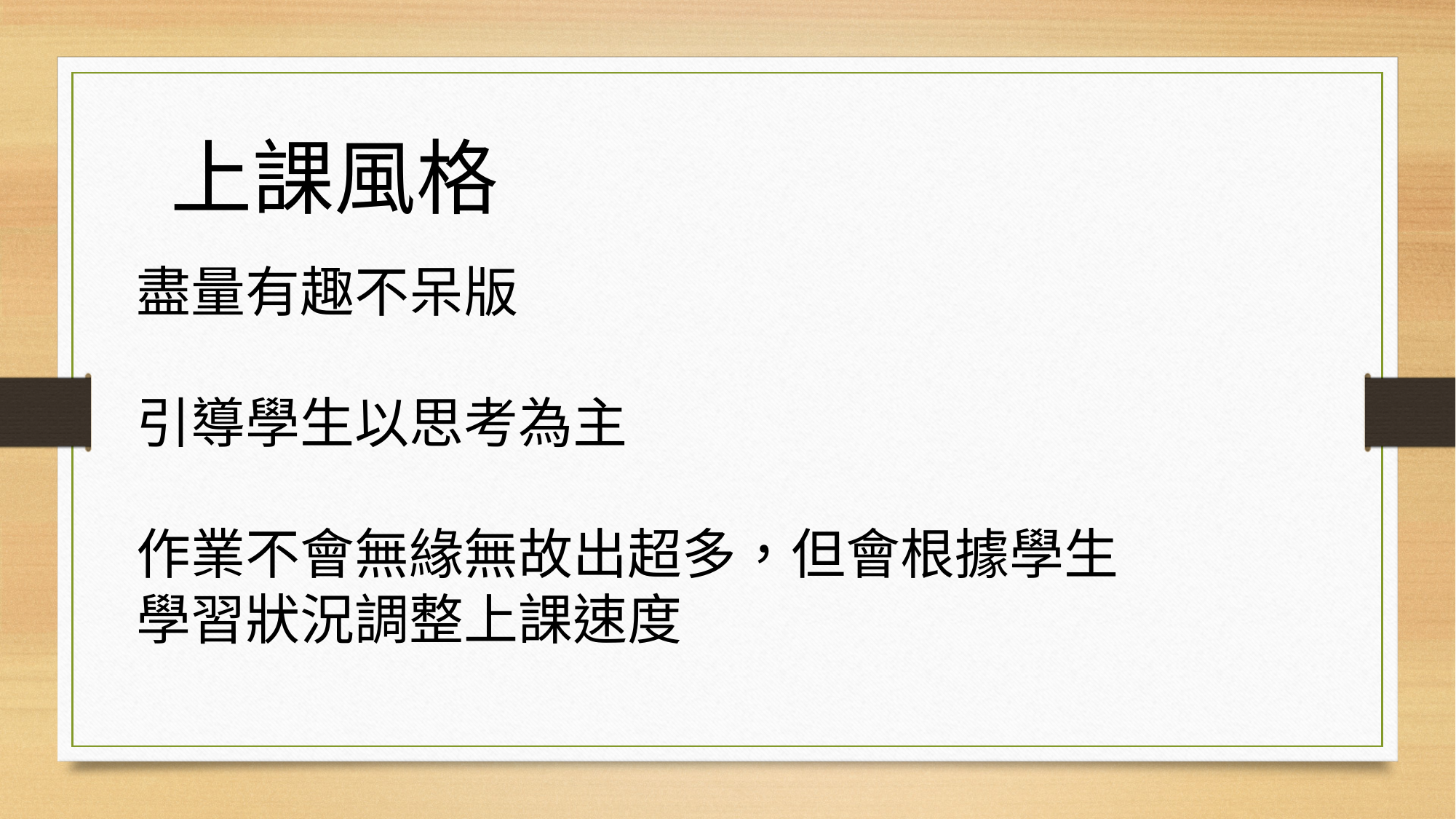

上課風格
盡量有趣不呆版

引導學生以思考為主

作業不會無緣無故出超多，但會根據學生
學習狀況調整上課速度